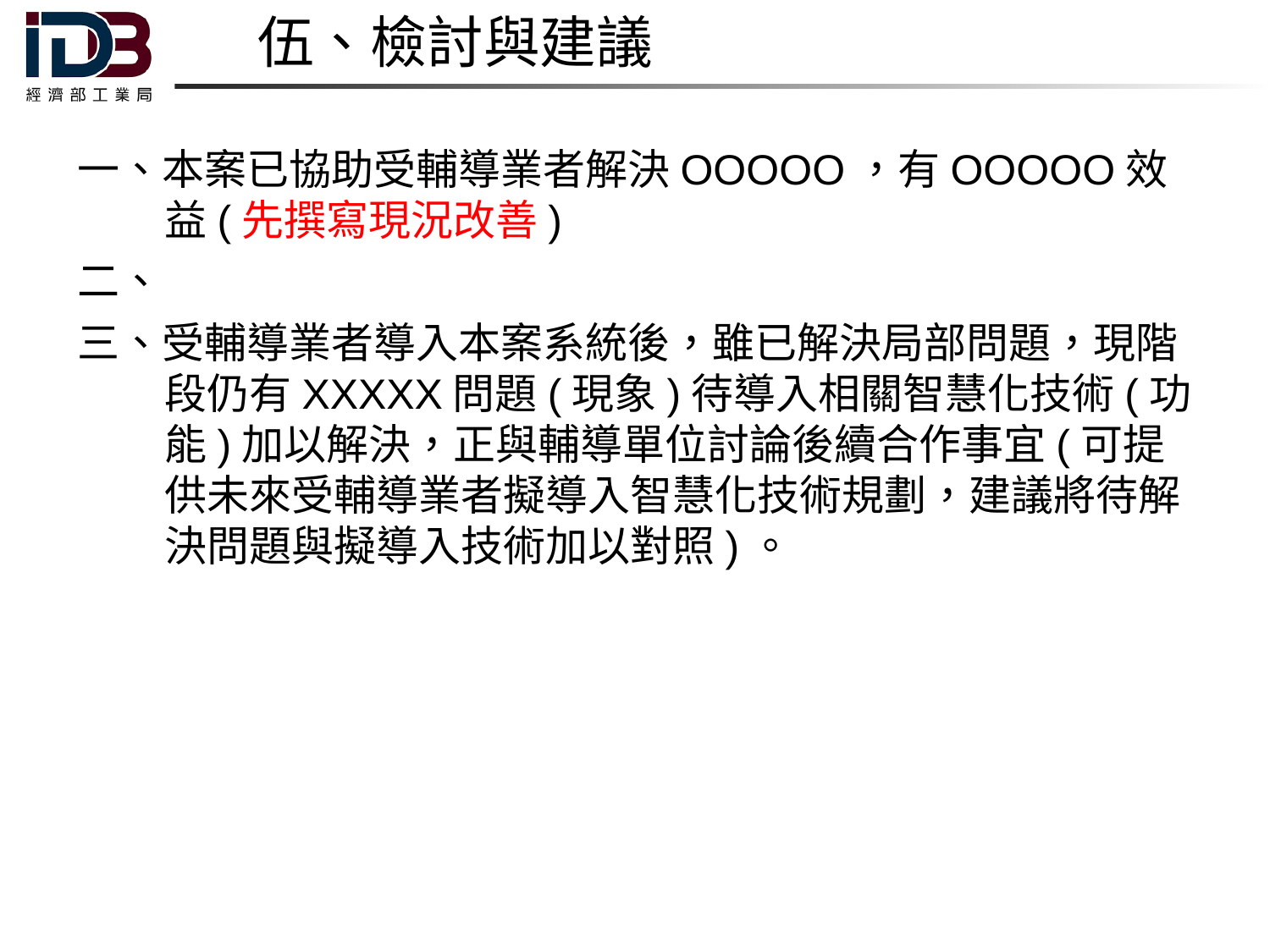

# 伍、檢討與建議
一、本案已協助受輔導業者解決OOOOO，有OOOOO效益(先撰寫現況改善)
二、
三、受輔導業者導入本案系統後，雖已解決局部問題，現階段仍有XXXXX問題(現象)待導入相關智慧化技術(功能)加以解決，正與輔導單位討論後續合作事宜(可提供未來受輔導業者擬導入智慧化技術規劃，建議將待解決問題與擬導入技術加以對照)。